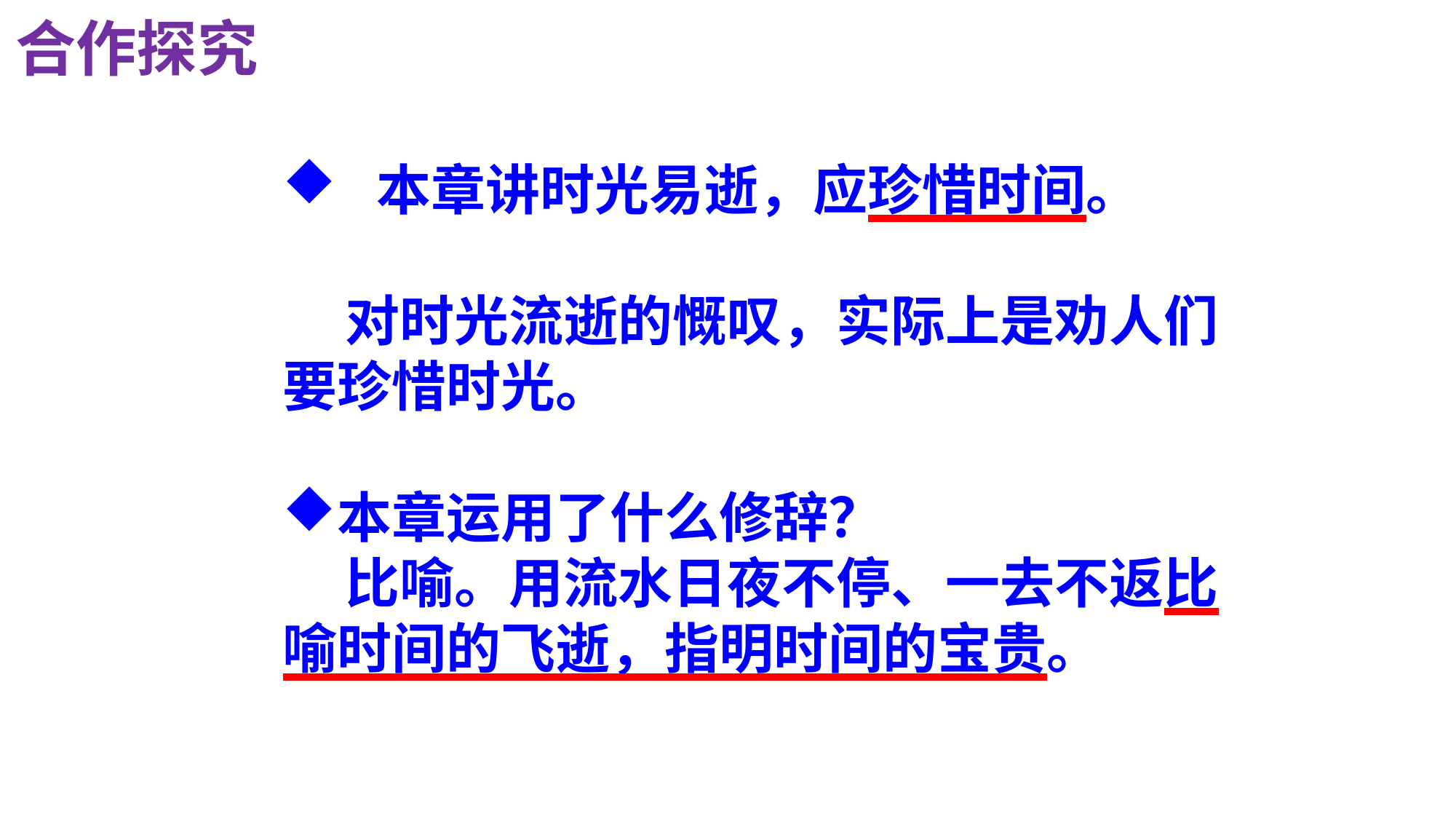

合作探究
 本章讲时光易逝，应珍惜时间。

    对时光流逝的慨叹，实际上是劝人们要珍惜时光。

本章运用了什么修辞？
    比喻。用流水日夜不停、一去不返比喻时间的飞逝，指明时间的宝贵。